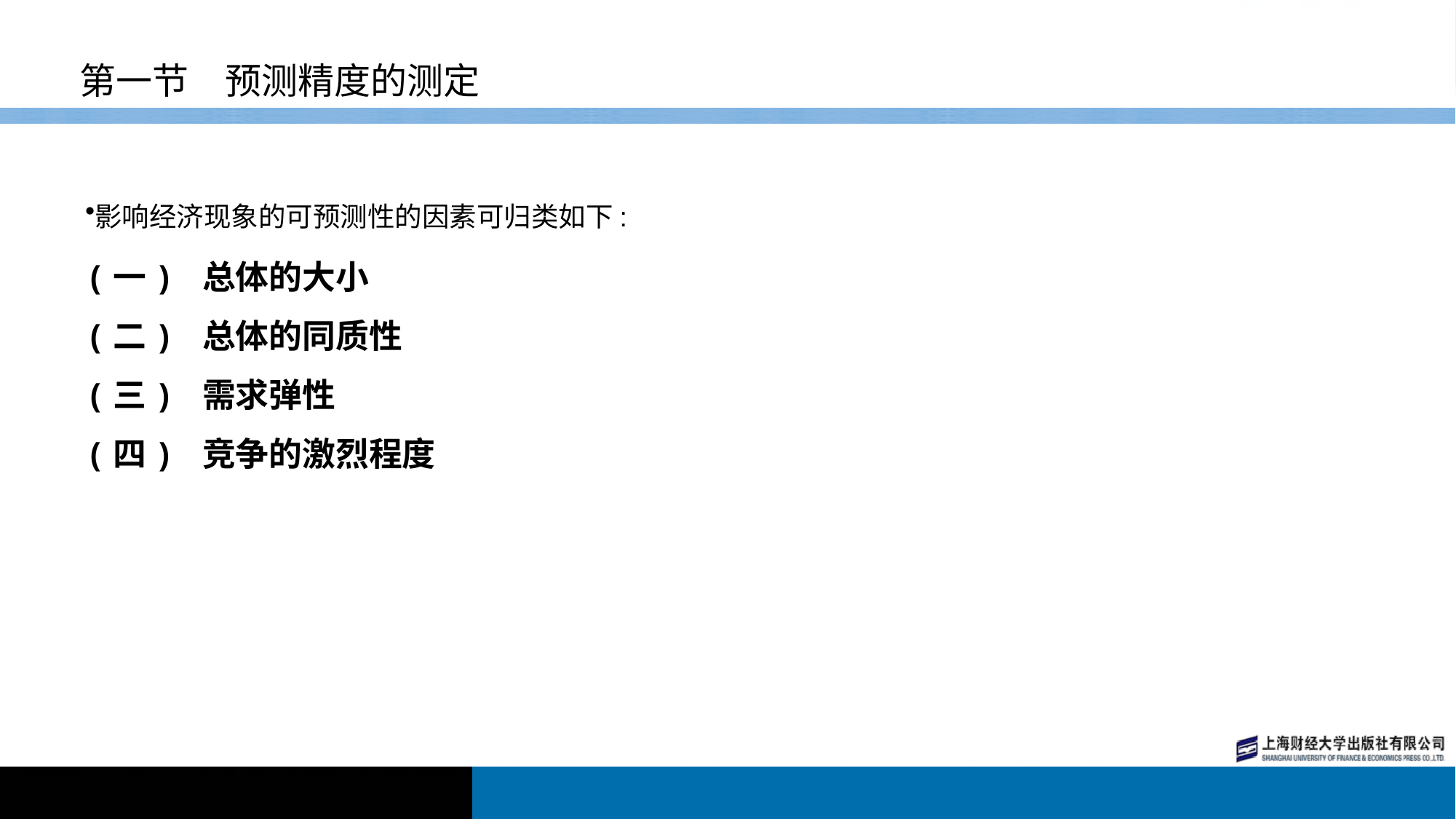

# 第一节　预测精度的测定
影响经济现象的可预测性的因素可归类如下:
(一) 总体的大小
(二) 总体的同质性
(三) 需求弹性
(四) 竞争的激烈程度
6